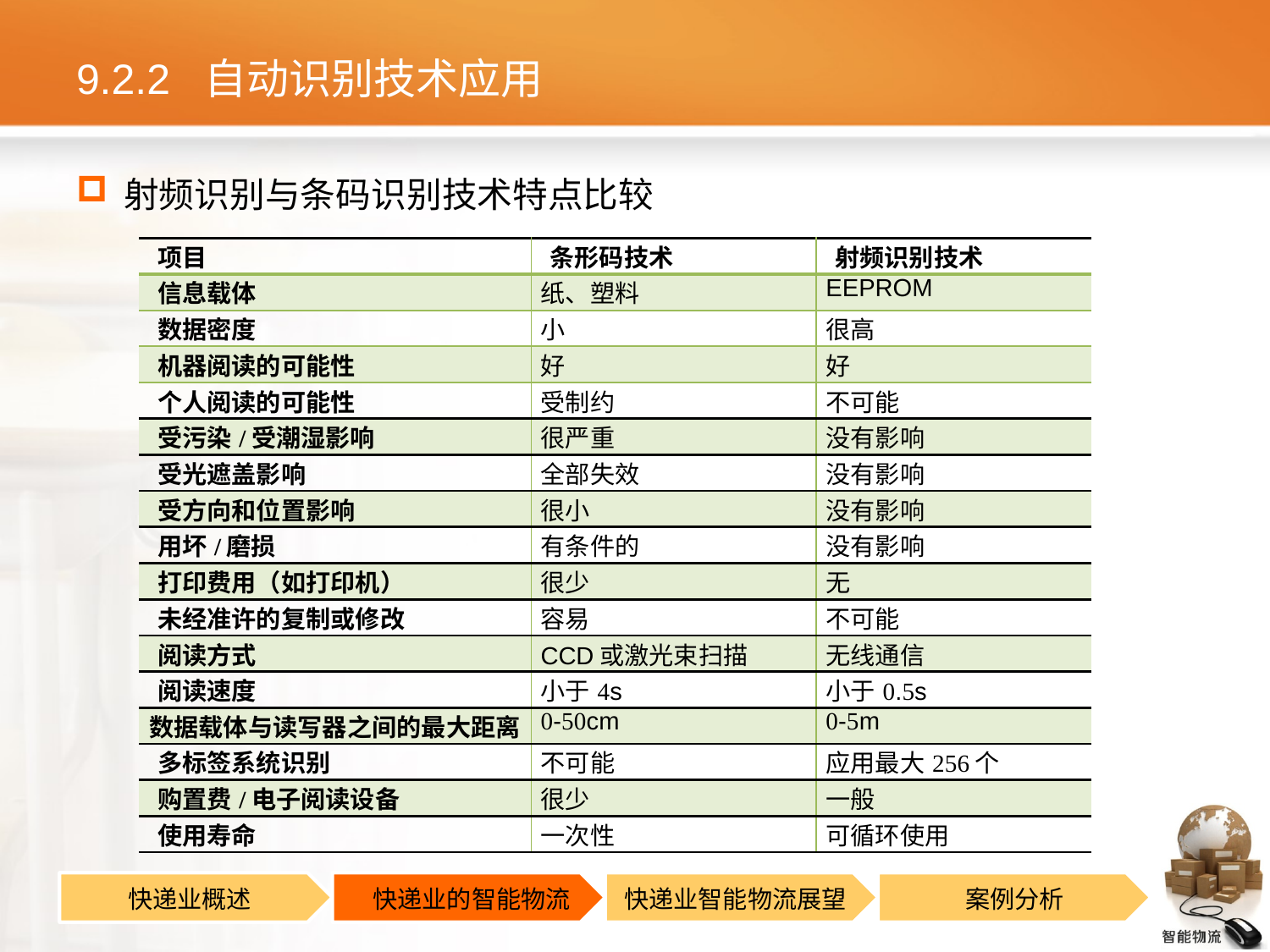

# 9.2.2  自动识别技术应用
射频识别与条码识别技术特点比较
| 项目 | 条形码技术 | 射频识别技术 |
| --- | --- | --- |
| 信息载体 | 纸、塑料 | EEPROM |
| 数据密度 | 小 | 很高 |
| 机器阅读的可能性 | 好 | 好 |
| 个人阅读的可能性 | 受制约 | 不可能 |
| 受污染/受潮湿影响 | 很严重 | 没有影响 |
| 受光遮盖影响 | 全部失效 | 没有影响 |
| 受方向和位置影响 | 很小 | 没有影响 |
| 用坏/磨损 | 有条件的 | 没有影响 |
| 打印费用（如打印机） | 很少 | 无 |
| 未经准许的复制或修改 | 容易 | 不可能 |
| 阅读方式 | CCD或激光束扫描 | 无线通信 |
| 阅读速度 | 小于4s | 小于0.5s |
| 数据载体与读写器之间的最大距离 | 0-50cm | 0-5m |
| 多标签系统识别 | 不可能 | 应用最大256个 |
| 购置费/电子阅读设备 | 很少 | 一般 |
| 使用寿命 | 一次性 | 可循环使用 |